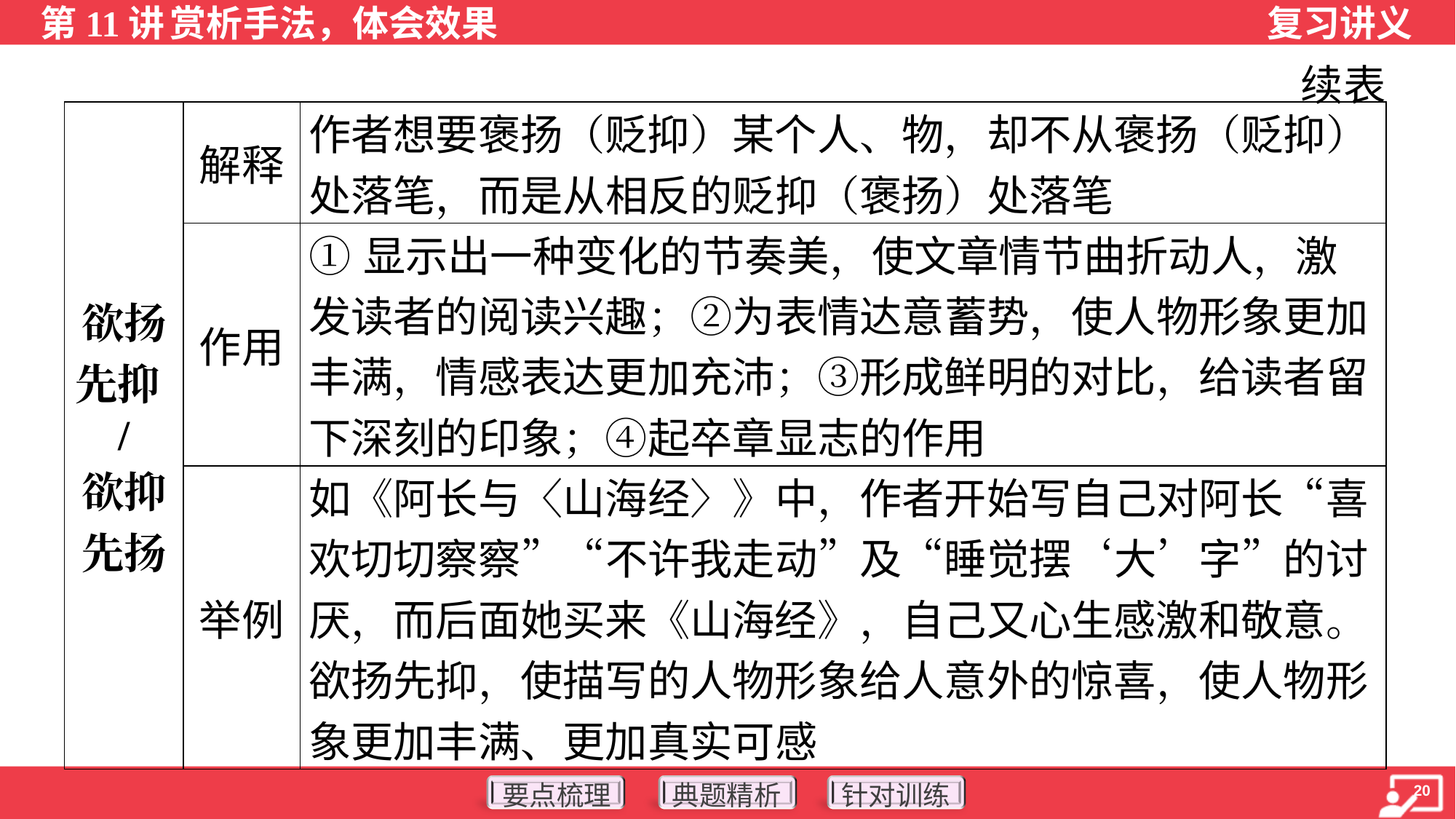

续表
| 欲扬 先抑/ 欲抑 先扬 | 解释 | 作者想要褒扬（贬抑）某个人、物，却不从褒扬（贬抑） 处落笔，而是从相反的贬抑（褒扬）处落笔 |
| --- | --- | --- |
|  | 作用 | ①显示出一种变化的节奏美，使文章情节曲折动人，激发读者的阅读兴趣；②为表情达意蓄势，使人物形象更加丰满，情感表达更加充沛；③形成鲜明的对比，给读者留下深刻的印象；④起卒章显志的作用 |
|  | 举例 | 如《阿长与〈山海经〉》中，作者开始写自己对阿长“喜欢切切察察”“不许我走动”及“睡觉摆‘大’字”的讨厌，而后面她买来《山海经》，自己又心生感激和敬意。欲扬先抑，使描写的人物形象给人意外的惊喜，使人物形象更加丰满、更加真实可感 |